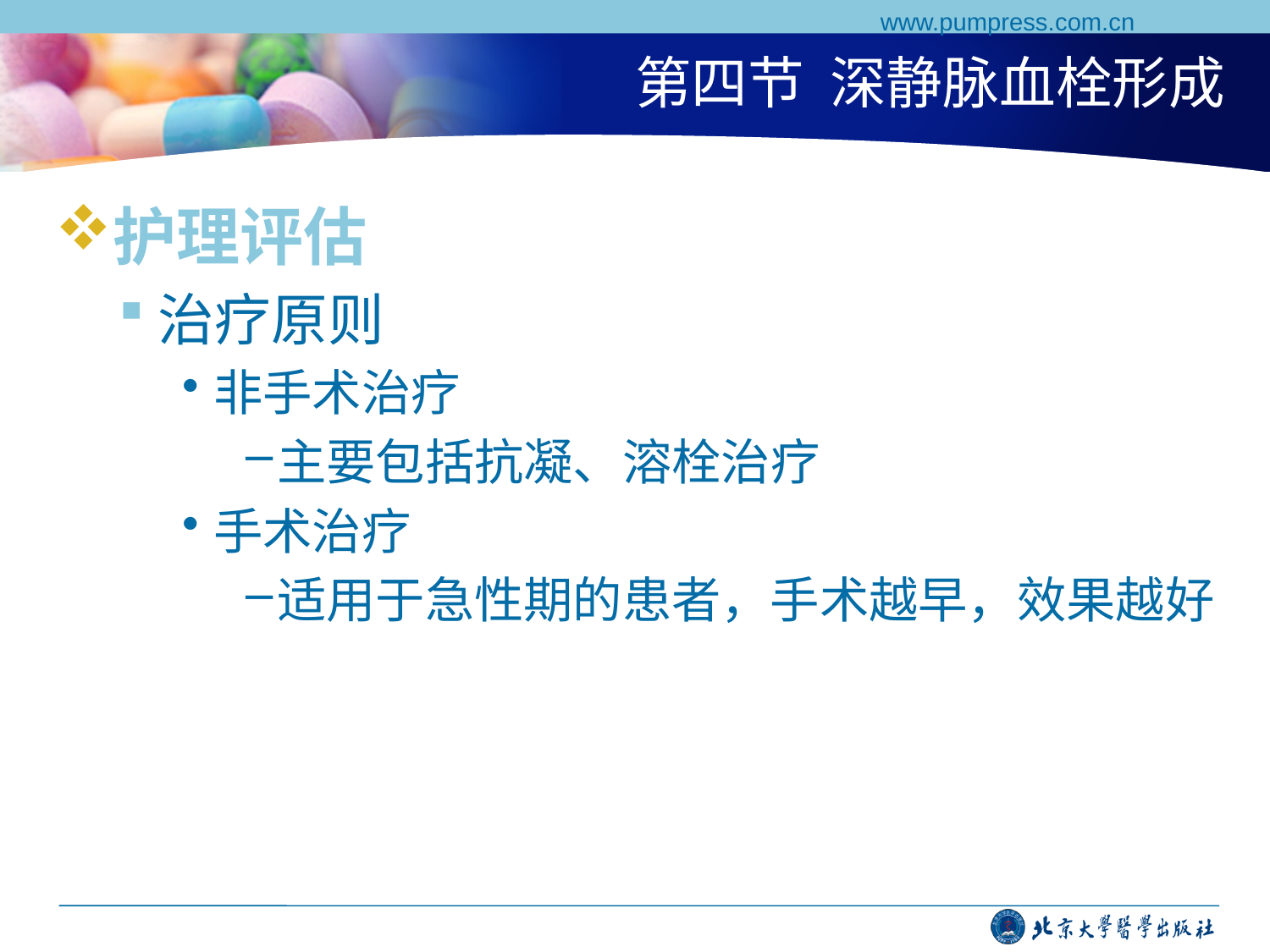

www.pumpress.com.cn
# 第四节  深静脉血栓形成
护理评估
治疗原则
非手术治疗
主要包括抗凝、溶栓治疗
手术治疗
适用于急性期的患者，手术越早，效果越好